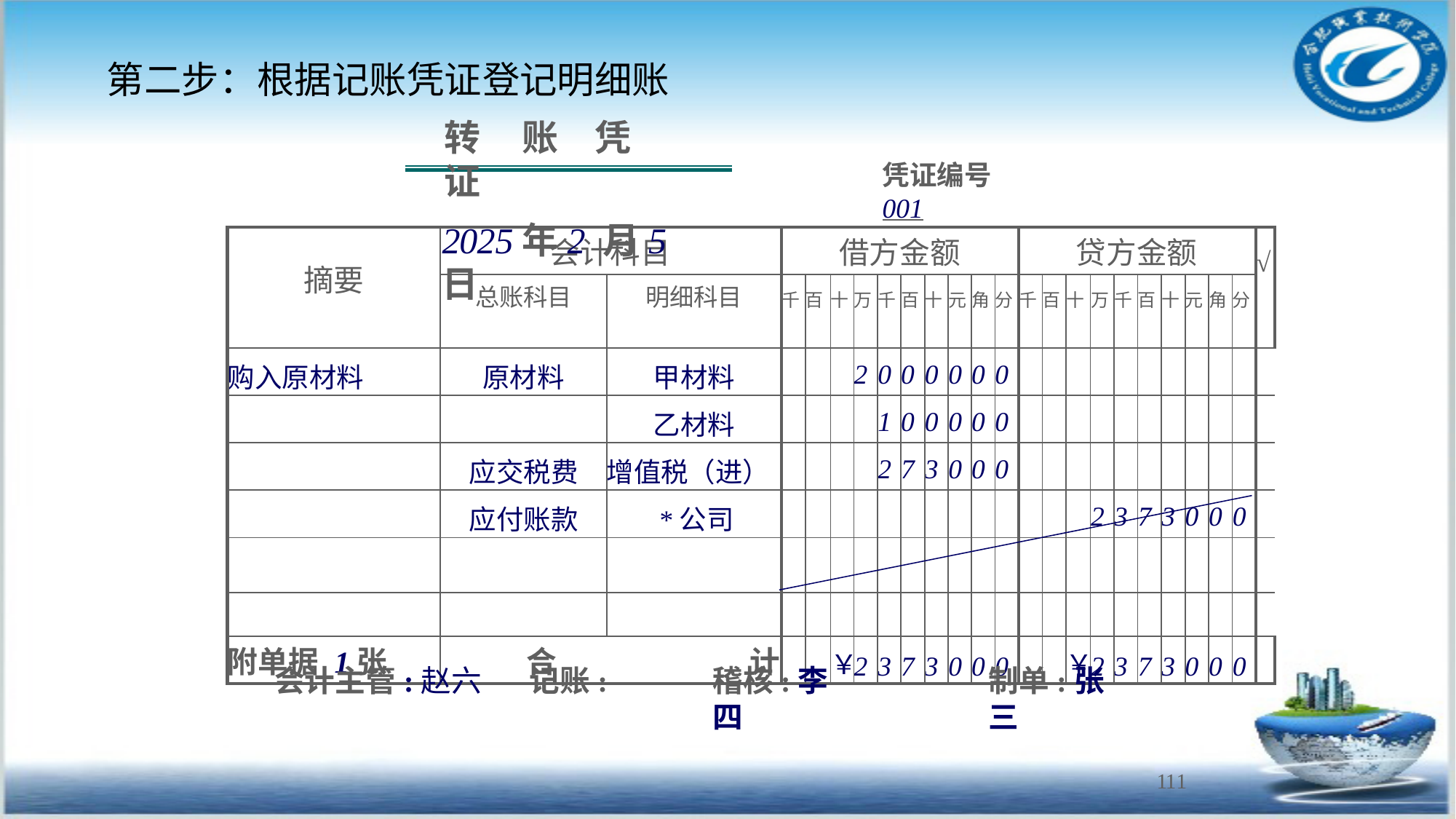

# 第二步：根据记账凭证登记明细账
转	账	凭	证
2025年2 月5日
凭证编号 001

| 摘要 | 会计科目 |  | 借方金额 |  |  |  |  |  |  |  |  |  | 贷方金额 |  |  |  |  |  |  |  |  |  | √ |
| --- | --- | --- | --- | --- | --- | --- | --- | --- | --- | --- | --- | --- | --- | --- | --- | --- | --- | --- | --- | --- | --- | --- | --- |
|  | 总账科目 | 明细科目 | 千 | 百 | 十 | 万 | 千 | 百 | 十 | 元 | 角 | 分 | 千 | 百 | 十 | 万 | 千 | 百 | 十 | 元 | 角 | 分 |  |
| 购入原材料 | 原材料 | 甲材料 |  |  |  | 2 | 0 | 0 | 0 | 0 | 0 | 0 |  |  |  |  |  |  |  |  |  |  |  |
|  |  | 乙材料 |  |  |  |  | 1 | 0 | 0 | 0 | 0 | 0 |  |  |  |  |  |  |  |  |  |  |  |
|  | 应交税费 | 增值税（进） |  |  |  |  | 2 | 7 | 3 | 0 | 0 | 0 |  |  |  |  |  |  |  |  |  |  |  |
|  | 应付账款 | \*公司 |  |  |  |  |  |  |  |  |  |  |  |  |  | 2 | 3 | 7 | 3 | 0 | 0 | 0 |  |
|  |  |  |  |  |  |  |  |  |  |  |  |  |  |  |  |  |  |  |  |  |  |  |  |
|  |  |  |  |  |  |  |  |  |  |  |  |  |  |  |  |  |  |  |  |  |  |  |  |
| 附单据 1 张 | 合 计 |  |  |  | ￥ | 2 | 3 | 7 | 3 | 0 | 0 | 0 |  |  | ￥ | 2 | 3 | 7 | 3 | 0 | 0 | 0 |  |

会计主管:赵六	记账:
稽核:李四
制单:张三
111